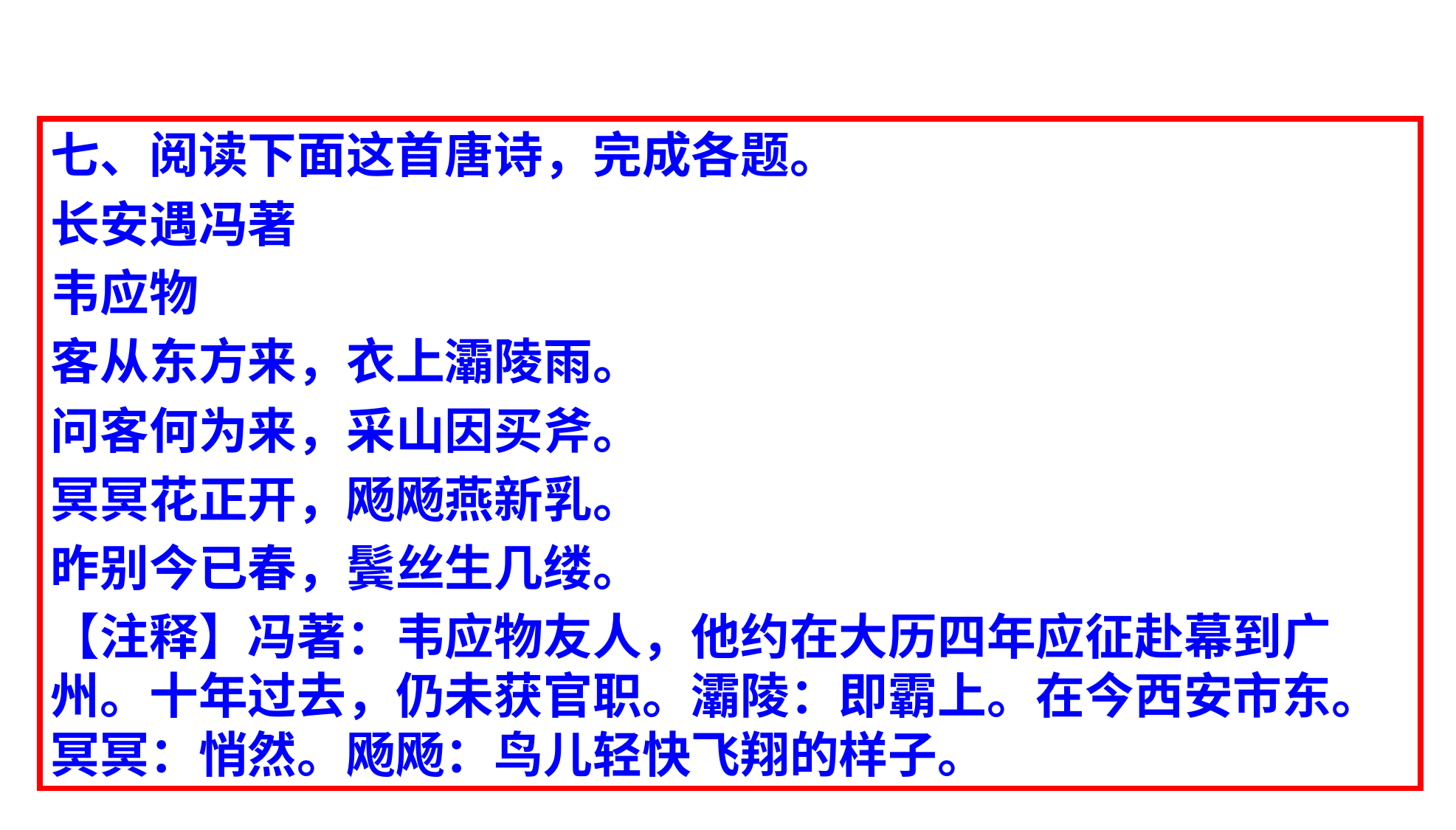

七、阅读下面这首唐诗，完成各题。
长安遇冯著
韦应物
客从东方来，衣上灞陵雨。
问客何为来，采山因买斧。
冥冥花正开，飏飏燕新乳。
昨别今已春，鬓丝生几缕。
【注释】冯著：韦应物友人，他约在大历四年应征赴幕到广州。十年过去，仍未获官职。灞陵：即霸上。在今西安市东。冥冥：悄然。飏飏：鸟儿轻快飞翔的样子。